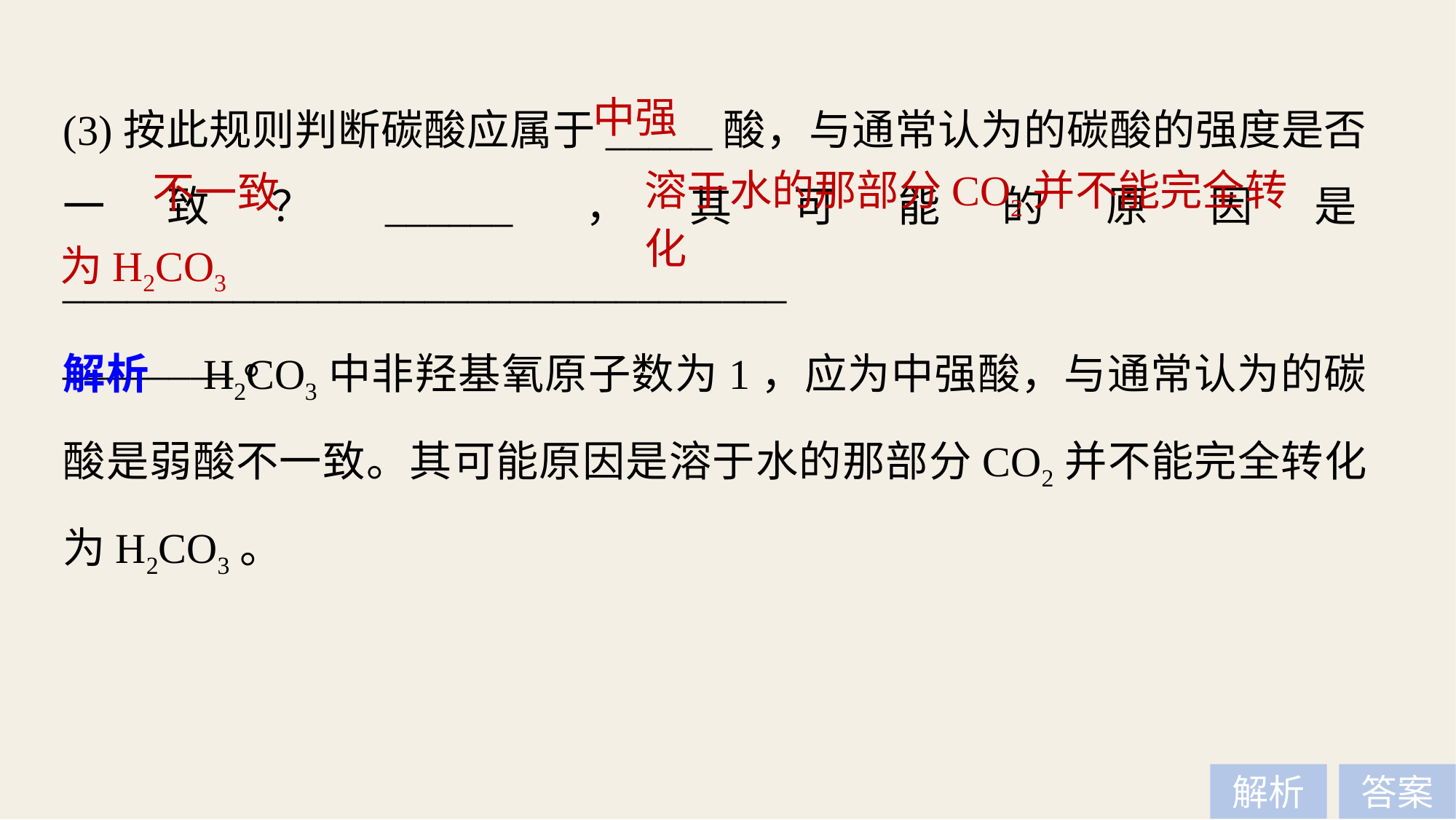

(3)按此规则判断碳酸应属于_____酸，与通常认为的碳酸的强度是否一致？______，其可能的原因是__________________________________
________。
中强
溶于水的那部分CO2并不能完全转化
不一致
为H2CO3
解析　H2CO3中非羟基氧原子数为1，应为中强酸，与通常认为的碳酸是弱酸不一致。其可能原因是溶于水的那部分CO2并不能完全转化为H2CO3。
解析
答案